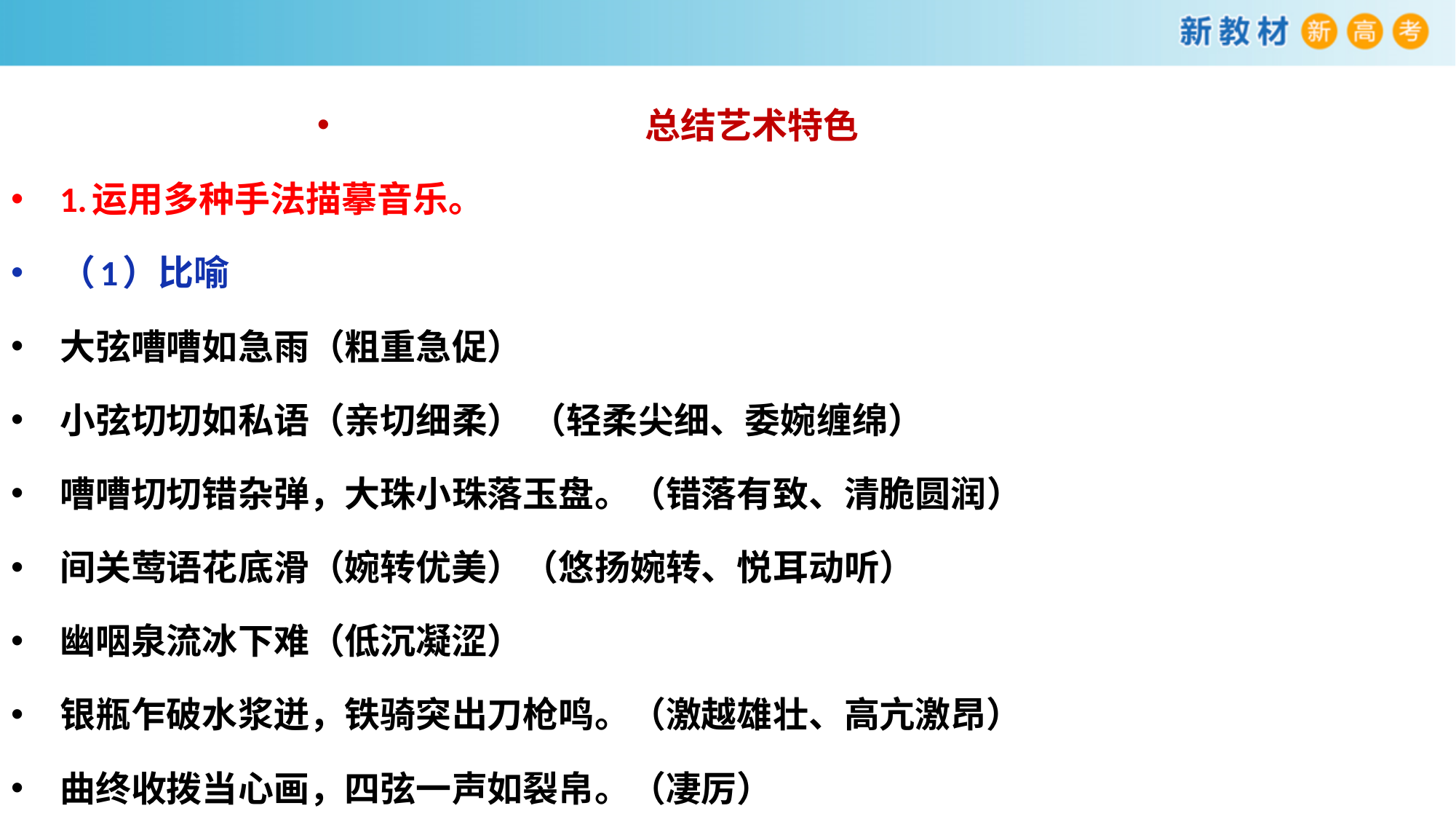

总结艺术特色
1.运用多种手法描摹音乐。
（1）比喻
大弦嘈嘈如急雨（粗重急促）
小弦切切如私语（亲切细柔） （轻柔尖细、委婉缠绵）
嘈嘈切切错杂弹，大珠小珠落玉盘。（错落有致、清脆圆润）
间关莺语花底滑（婉转优美）（悠扬婉转、悦耳动听）
幽咽泉流冰下难（低沉凝涩）
银瓶乍破水浆迸，铁骑突出刀枪鸣。（激越雄壮、高亢激昂）
曲终收拨当心画，四弦一声如裂帛。（凄厉）